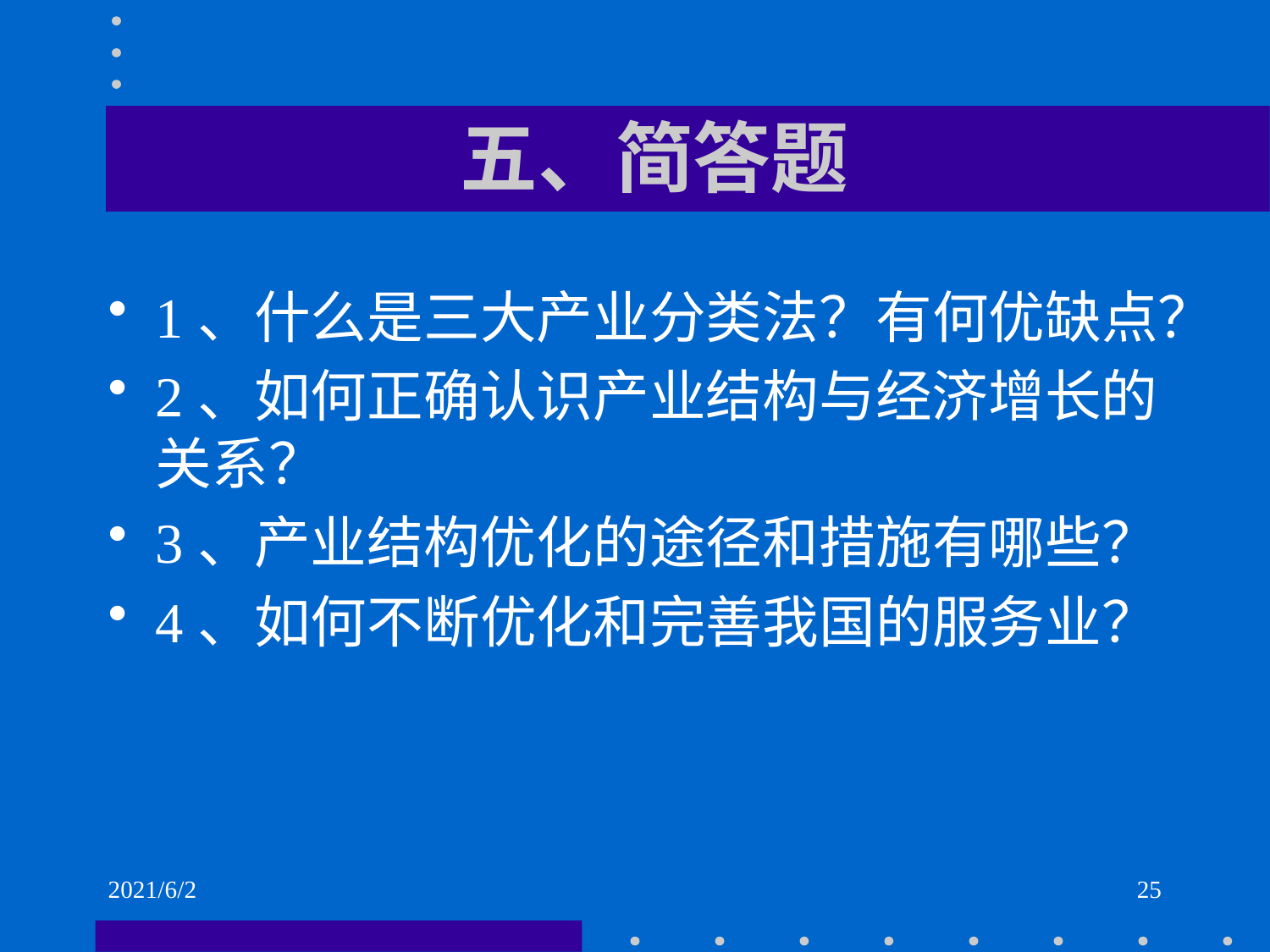

# 五、简答题
1、什么是三大产业分类法？有何优缺点？
2、如何正确认识产业结构与经济增长的关系？
3、产业结构优化的途径和措施有哪些？
4、如何不断优化和完善我国的服务业？
2021/6/2
25